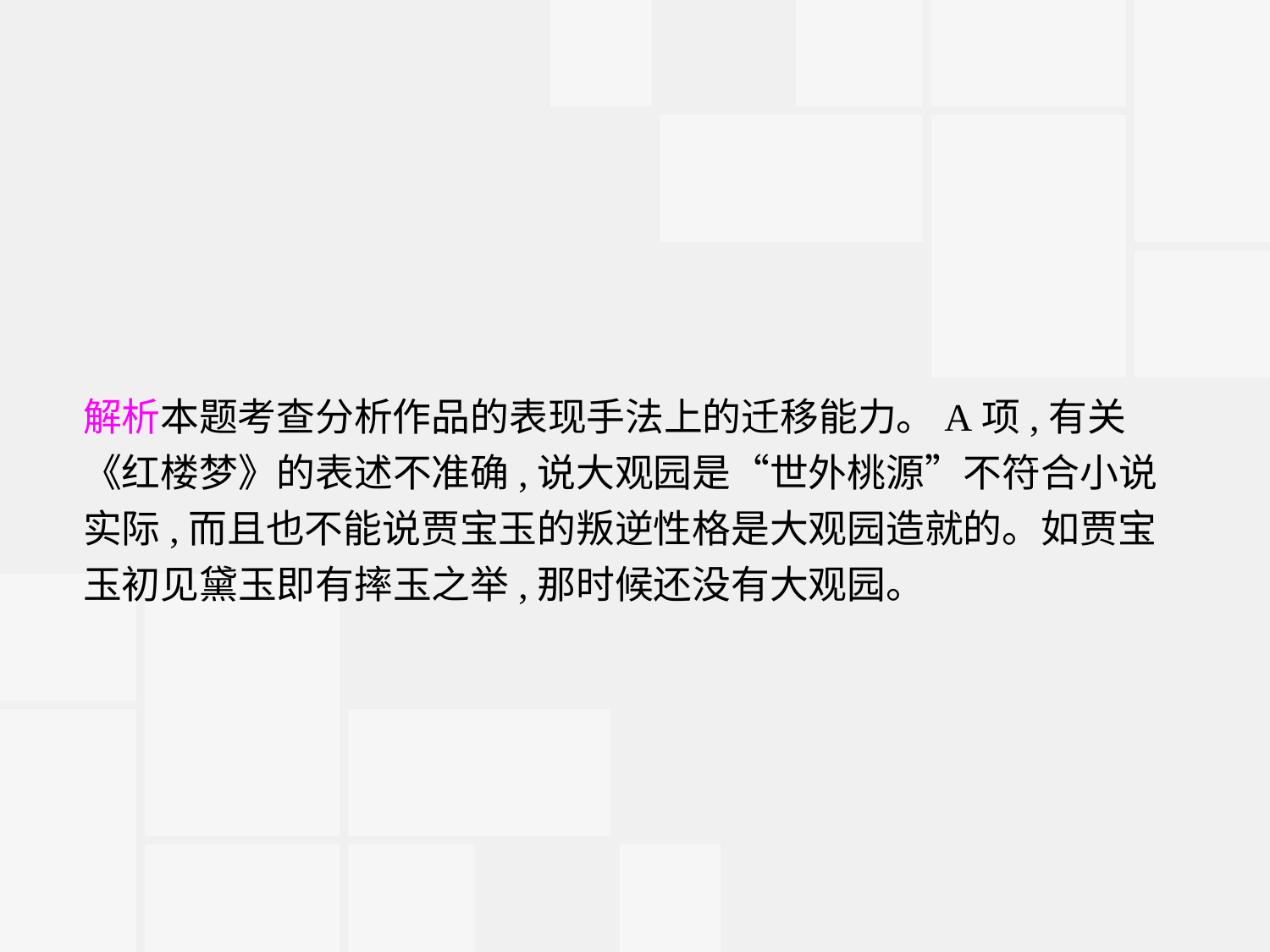

解析本题考查分析作品的表现手法上的迁移能力。A项,有关《红楼梦》的表述不准确,说大观园是“世外桃源”不符合小说实际,而且也不能说贾宝玉的叛逆性格是大观园造就的。如贾宝玉初见黛玉即有摔玉之举,那时候还没有大观园。